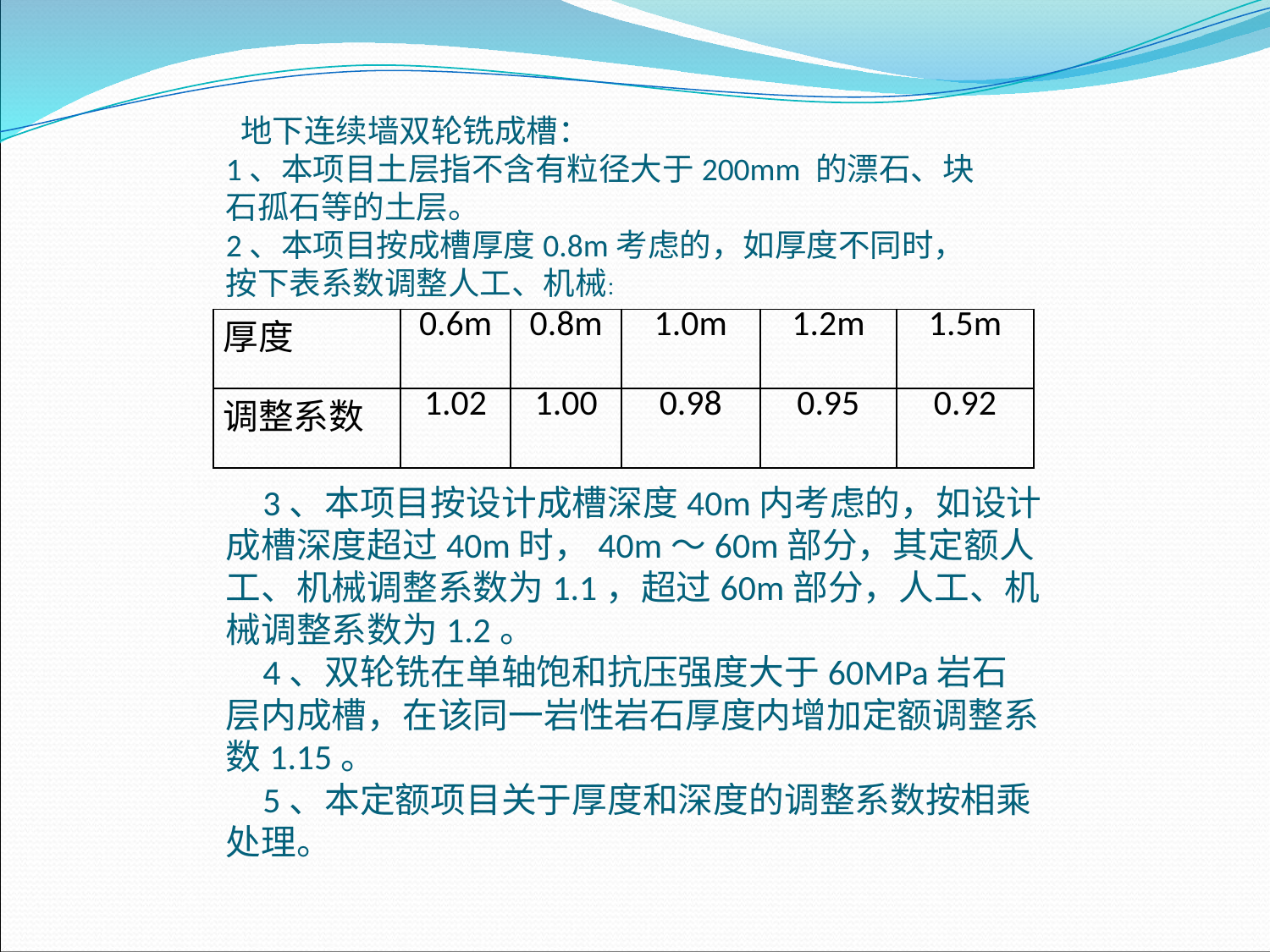

地下连续墙双轮铣成槽：1、本项目土层指不含有粒径大于200mm 的漂石、块石孤石等的土层。2、本项目按成槽厚度0.8m考虑的，如厚度不同时，按下表系数调整人工、机械：

| 厚度 | 0.6m | 0.8m | 1.0m | 1.2m | 1.5m |
| --- | --- | --- | --- | --- | --- |
| 调整系数 | 1.02 | 1.00 | 0.98 | 0.95 | 0.92 |

3、本项目按设计成槽深度40m内考虑的，如设计成槽深度超过40m时，40m～60m部分，其定额人工、机械调整系数为1.1，超过60m部分，人工、机械调整系数为1.2。4、双轮铣在单轴饱和抗压强度大于60MPa岩石层内成槽，在该同一岩性岩石厚度内增加定额调整系数1.15。5、本定额项目关于厚度和深度的调整系数按相乘处理。